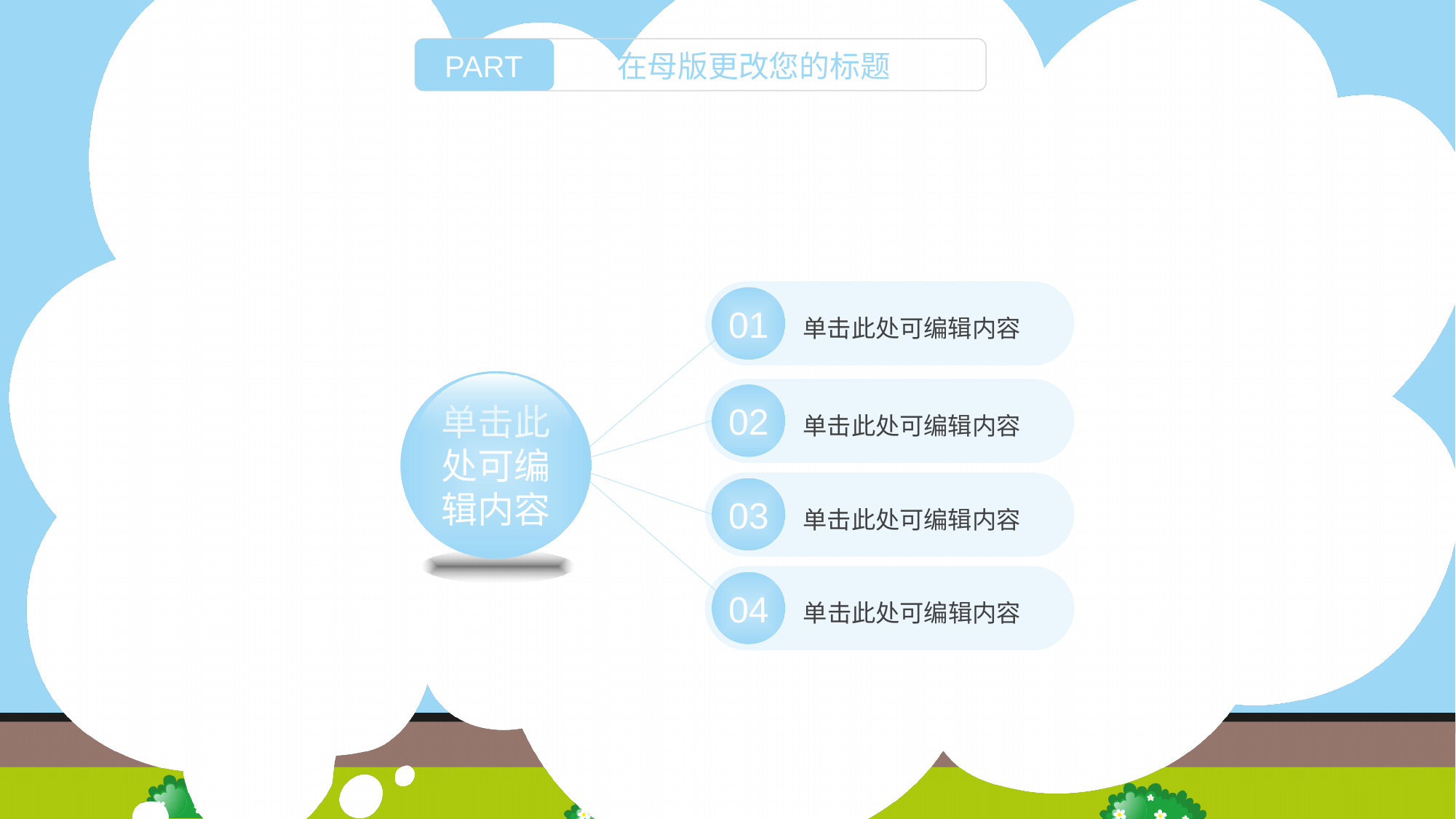

单击此处可编辑内容
01
单击此处可编辑内容

单击此处可编辑内容
02
单击此处可编辑内容
03

单击此处可编辑内容
04